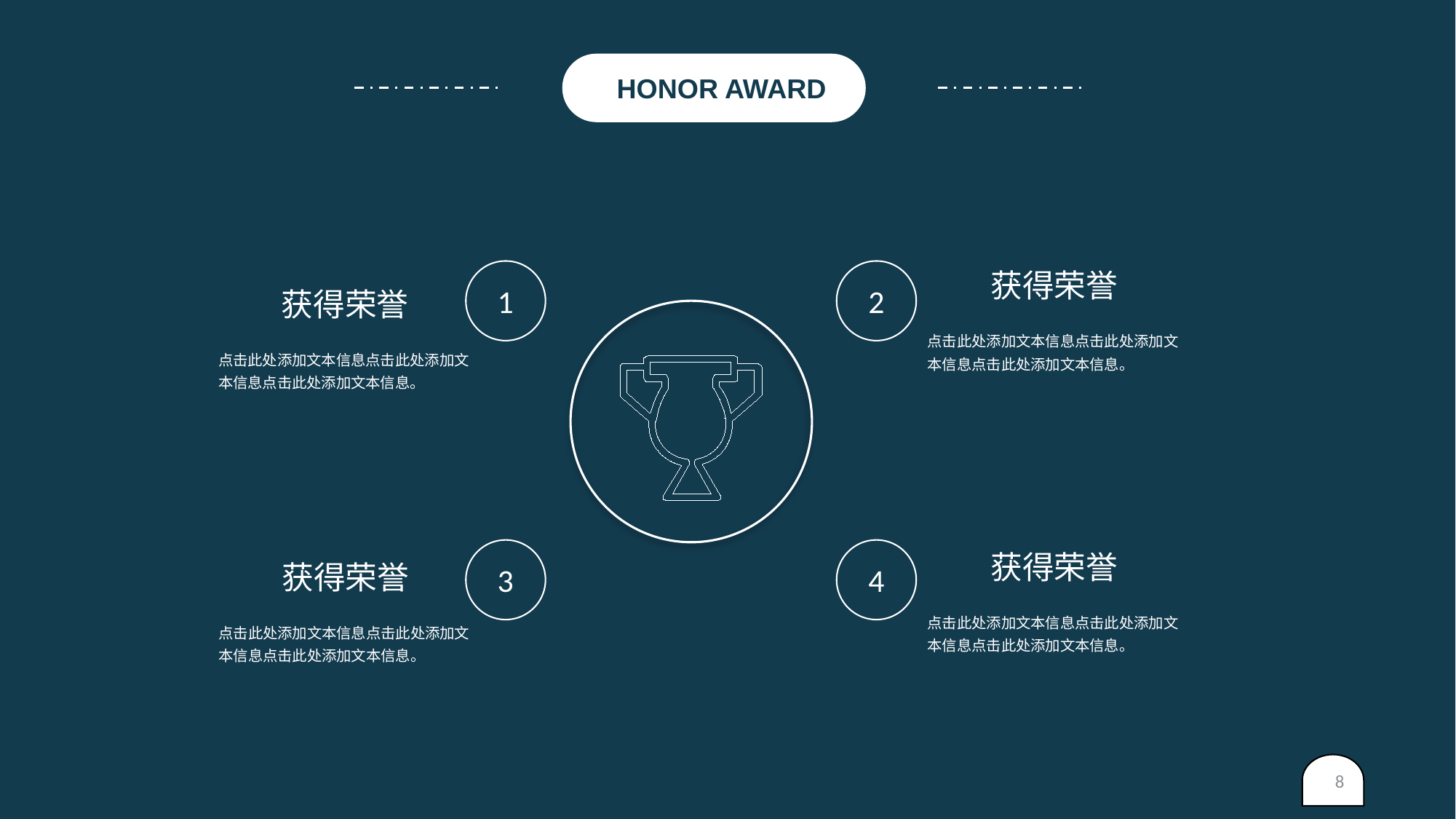

HONOR AWARD

获得荣誉

点击此处添加文本信息点击此处添加文本信息点击此处添加文本信息。
1
2

获得荣誉

点击此处添加文本信息点击此处添加文本信息点击此处添加文本信息。

获得荣誉

点击此处添加文本信息点击此处添加文本信息点击此处添加文本信息。
3
4

获得荣誉

点击此处添加文本信息点击此处添加文本信息点击此处添加文本信息。
8
yanshifu